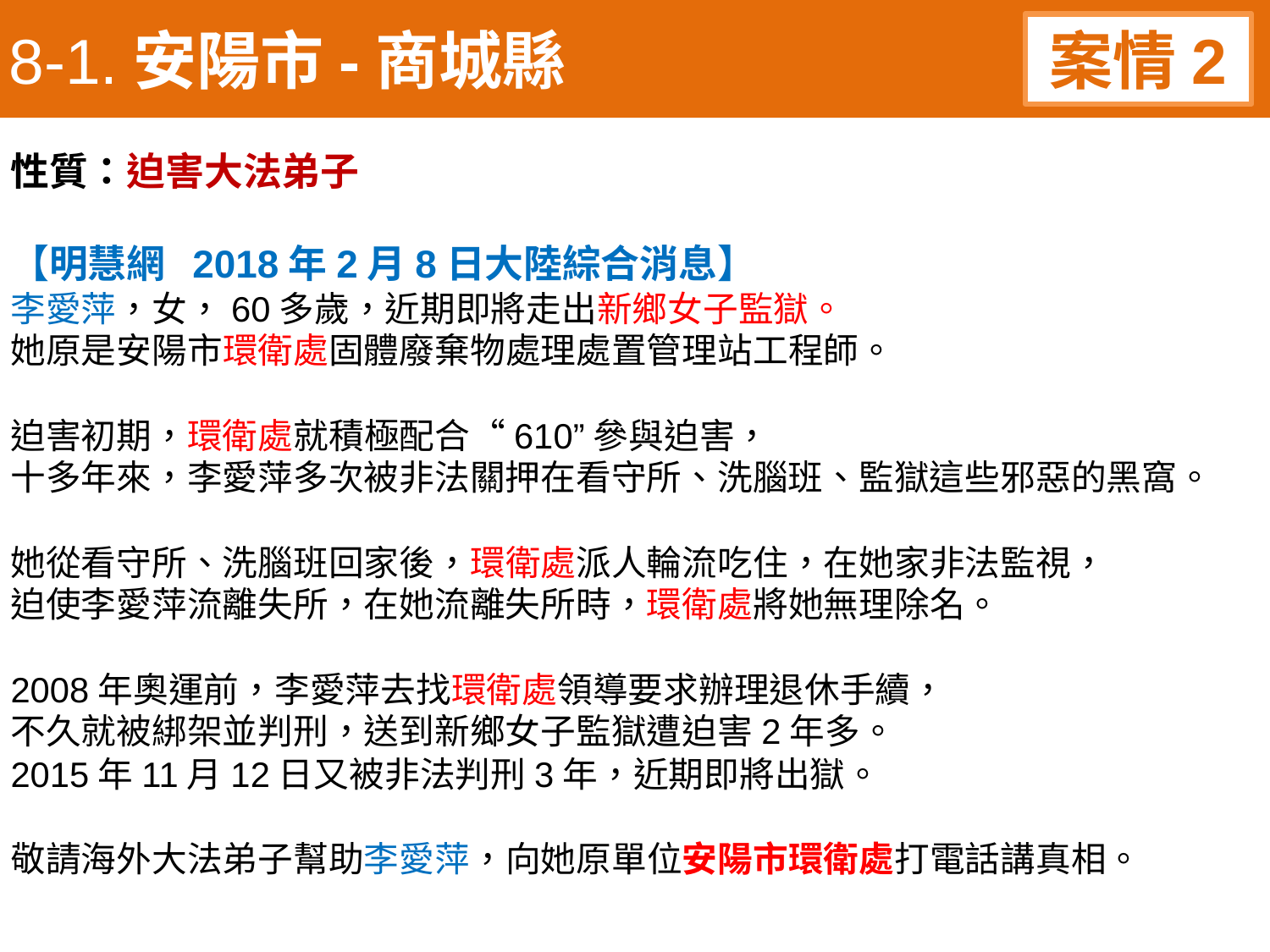

8-1.安陽市-商城縣
案情2

性質：迫害大法弟子

【明慧網  2018年2月8日大陸綜合消息】
李愛萍，女，60多歲，近期即將走出新鄉女子監獄。
她原是安陽市環衛處固體廢棄物處理處置管理站工程師。

迫害初期，環衛處就積極配合“610”參與迫害，
十多年來，李愛萍多次被非法關押在看守所、洗腦班、監獄這些邪惡的黑窩。

她從看守所、洗腦班回家後，環衛處派人輪流吃住，在她家非法監視，
迫使李愛萍流離失所，在她流離失所時，環衛處將她無理除名。

2008年奧運前，李愛萍去找環衛處領導要求辦理退休手續，
不久就被綁架並判刑，送到新鄉女子監獄遭迫害2年多。
2015年11月12日又被非法判刑3年，近期即將出獄。

敬請海外大法弟子幫助李愛萍，向她原單位安陽市環衛處打電話講真相。